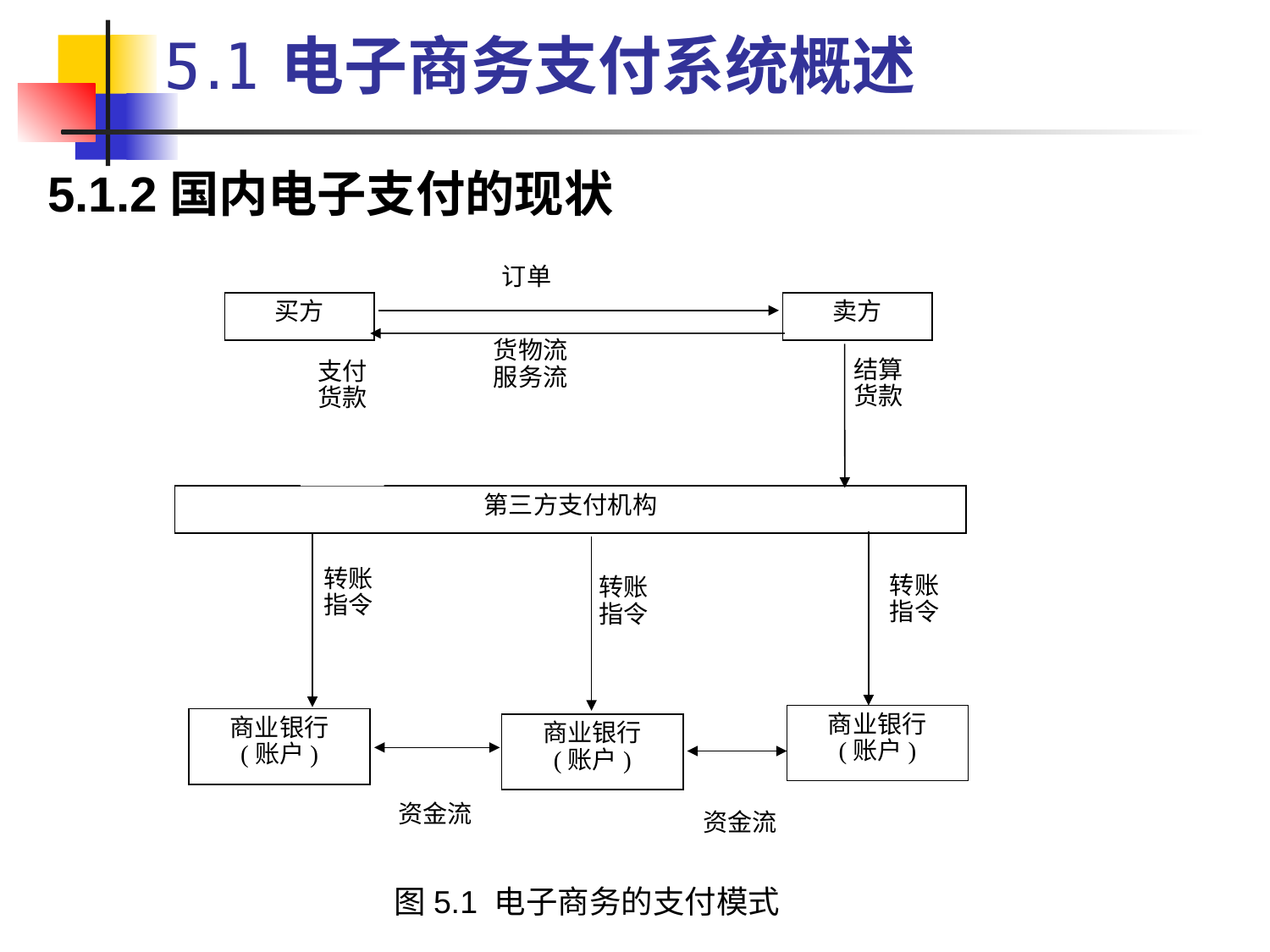

5.1电子商务支付系统概述
5.1.2国内电子支付的现状
订单
买方
卖方
货物流
服务流
结算货款
支付货款
第三方支付机构
转账指令
转账指令
转账指令
商业银行
(账户)
商业银行
(账户)
商业银行
(账户)
资金流
资金流
图5.1 电子商务的支付模式